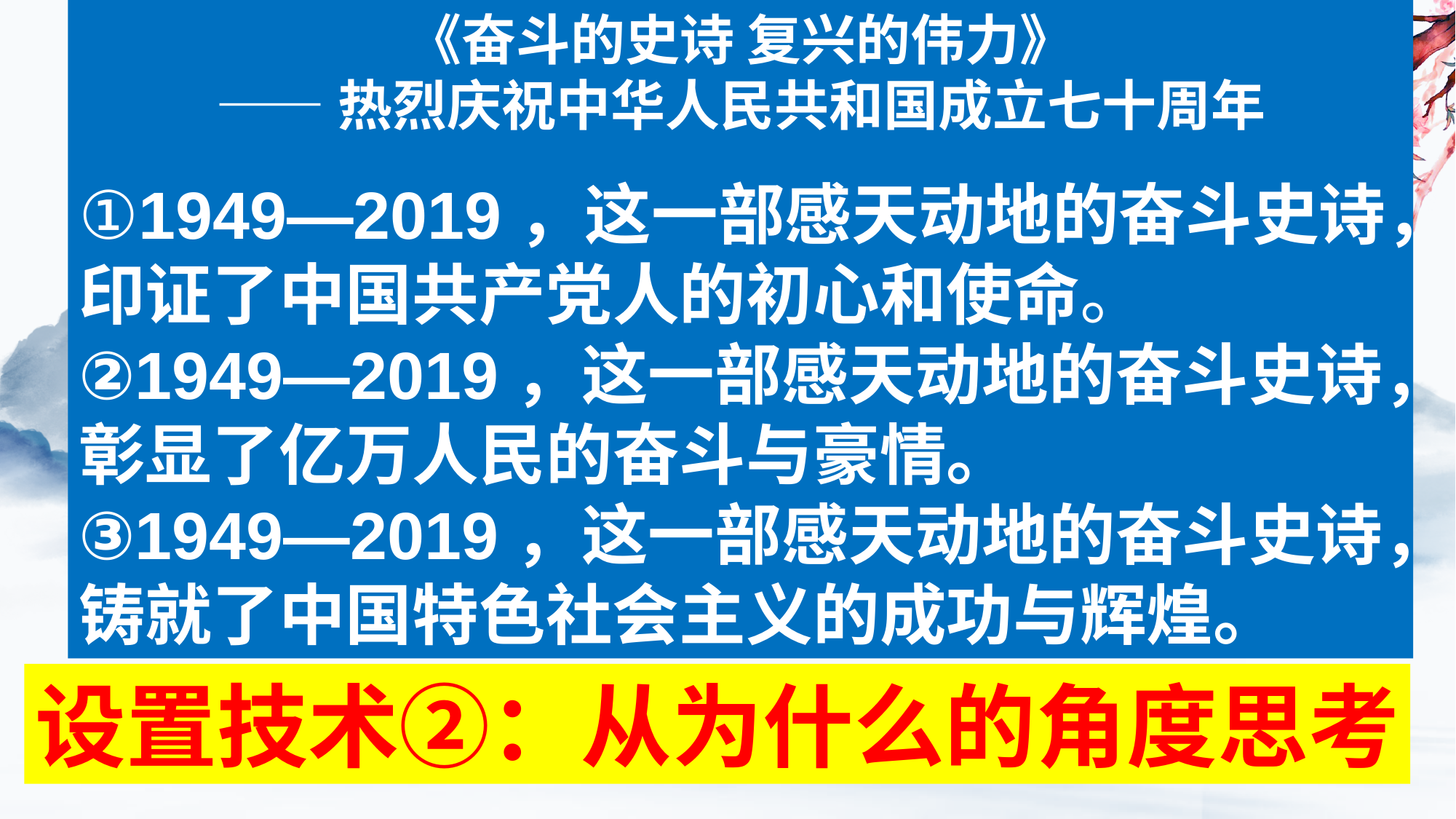

《奋斗的史诗 复兴的伟力》
——热烈庆祝中华人民共和国成立七十周年

①1949—2019，这一部感天动地的奋斗史诗，印证了中国共产党人的初心和使命。
②1949—2019，这一部感天动地的奋斗史诗，彰显了亿万人民的奋斗与豪情。
③1949—2019，这一部感天动地的奋斗史诗，铸就了中国特色社会主义的成功与辉煌。
设置技术②：从为什么的角度思考